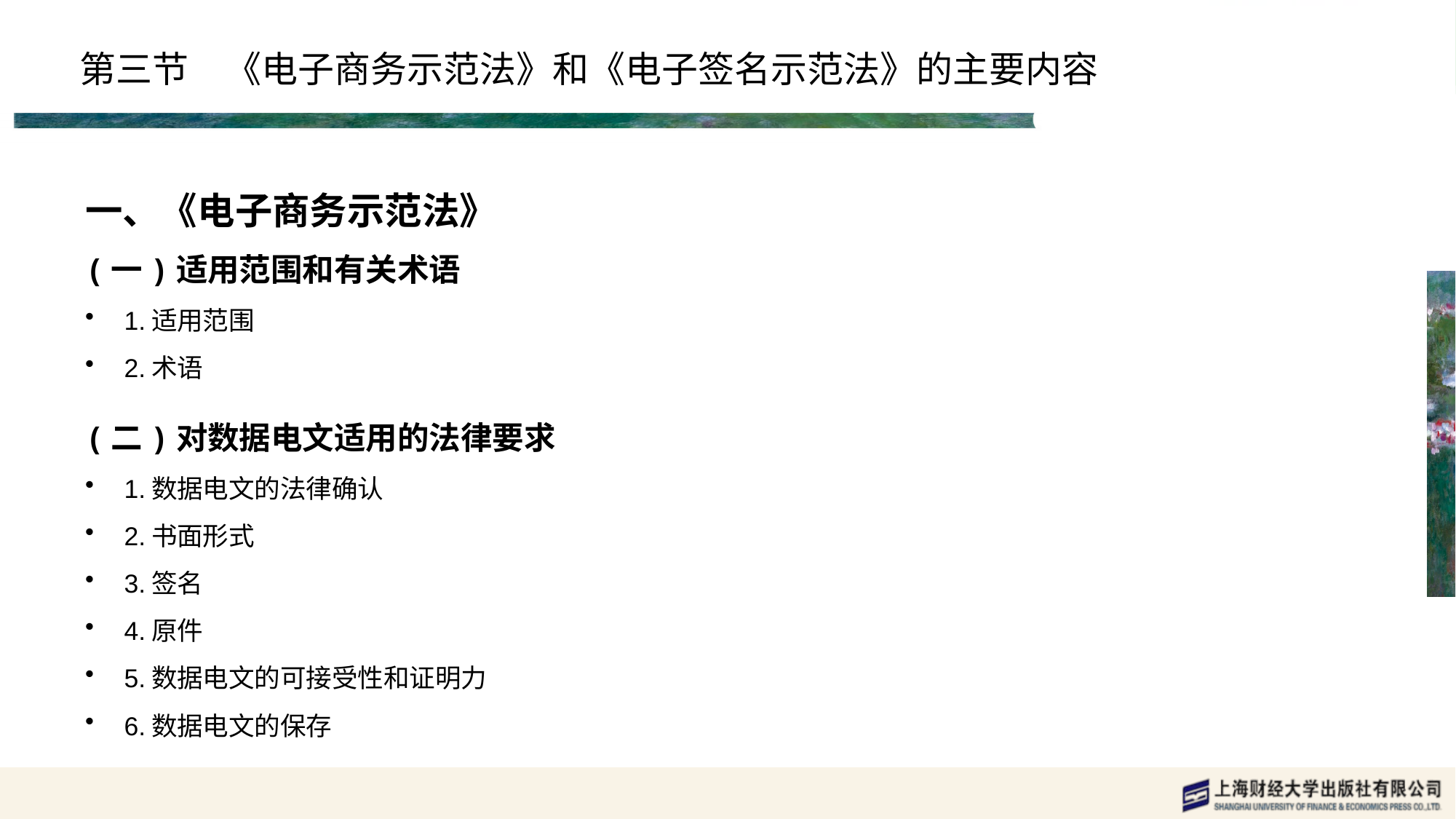

# 第三节　《电子商务示范法》和《电子签名示范法》的主要内容
一、《电子商务示范法》
(一)适用范围和有关术语
1.适用范围
2.术语
(二)对数据电文适用的法律要求
1.数据电文的法律确认
2.书面形式
3.签名
4.原件
5.数据电文的可接受性和证明力
6.数据电文的保存